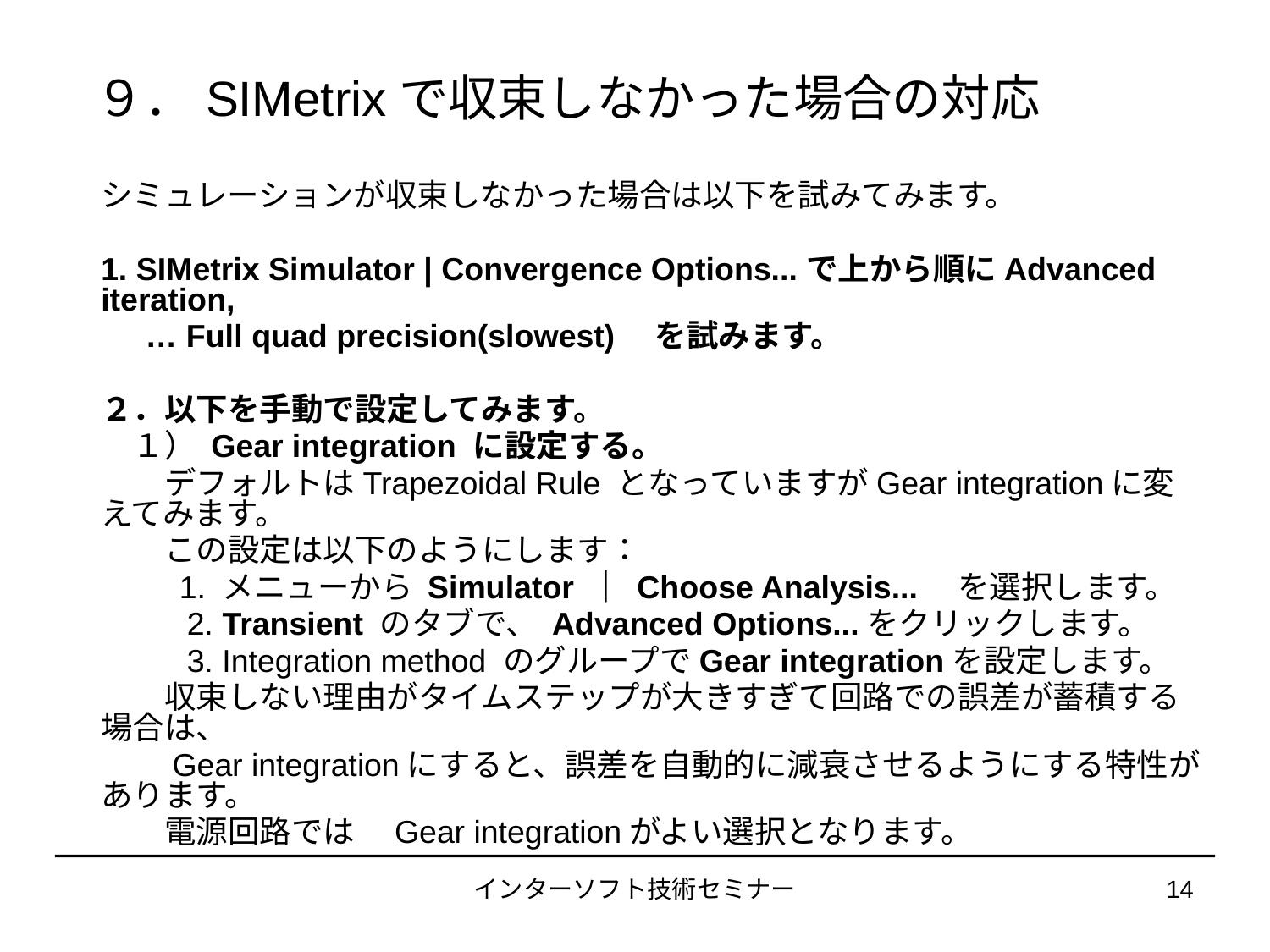

９．SIMetrixで収束しなかった場合の対応

シミュレーションが収束しなかった場合は以下を試みてみます。

1. SIMetrix Simulator | Convergence Options...で上から順にAdvanced iteration,
     … Full quad precision(slowest)　を試みます。

２．以下を手動で設定してみます。
　１） Gear integration に設定する。
　　デフォルトはTrapezoidal Rule となっていますがGear integrationに変えてみます。
　　この設定は以下のようにします：
　　 1. メニューから Simulator ｜ Choose Analysis...　を選択します。
 　　2. Transient のタブで、 Advanced Options...をクリックします。
 　　3. Integration method のグループでGear integrationを設定します。
　　収束しない理由がタイムステップが大きすぎて回路での誤差が蓄積する場合は、
　　Gear integrationにすると、誤差を自動的に減衰させるようにする特性があります。
　　電源回路では　Gear integrationがよい選択となります。

インターソフト技術セミナー
14